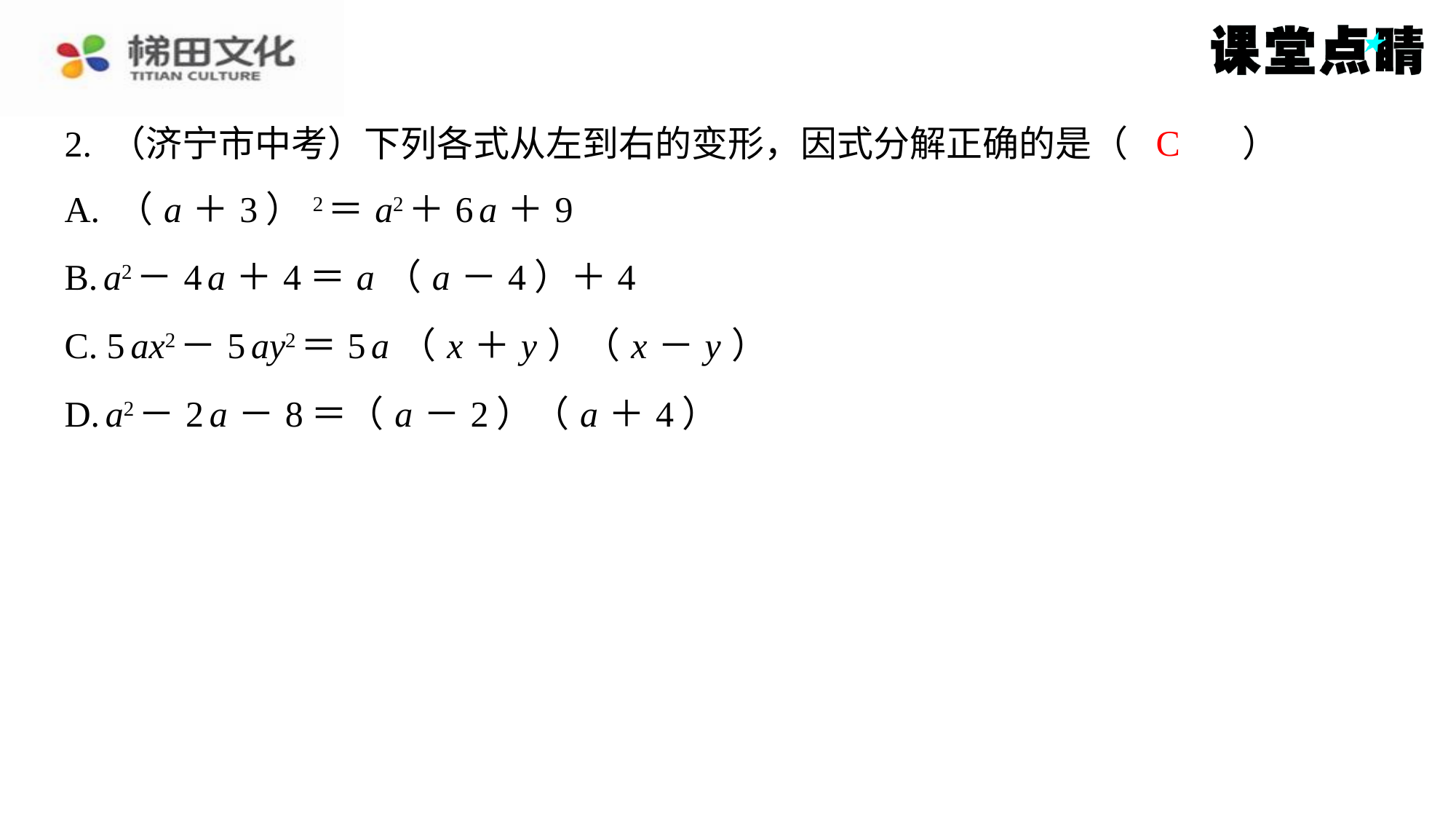

C
2. （济宁市中考）下列各式从左到右的变形，因式分解正确的是（　C　）
| A. （ a ＋3）2＝ a2＋6 a ＋9 |
| --- |
| B. a2－4 a ＋4＝ a （ a －4）＋4 |
| C. 5 ax2－5 ay2＝5 a （ x ＋ y ）（ x － y ） |
| D. a2－2 a －8＝（ a －2）（ a ＋4） |